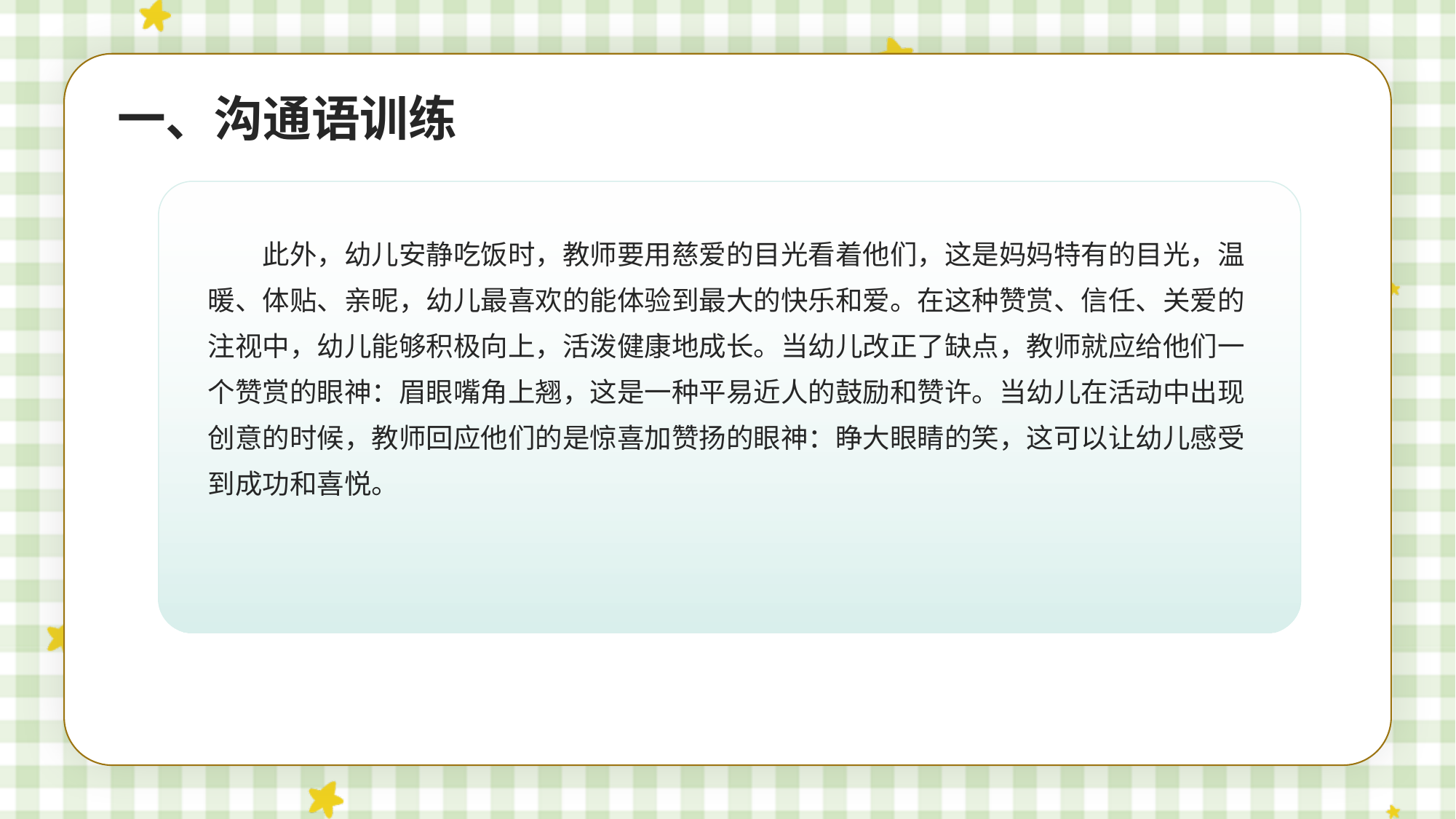

一、沟通语训练

此外，幼儿安静吃饭时，教师要用慈爱的目光看着他们，这是妈妈特有的目光，温暖、体贴、亲昵，幼儿最喜欢的能体验到最大的快乐和爱。在这种赞赏、信任、关爱的注视中，幼儿能够积极向上，活泼健康地成长。当幼儿改正了缺点，教师就应给他们一个赞赏的眼神：眉眼嘴角上翘，这是一种平易近人的鼓励和赞许。当幼儿在活动中出现创意的时候，教师回应他们的是惊喜加赞扬的眼神：睁大眼睛的笑，这可以让幼儿感受到成功和喜悦。